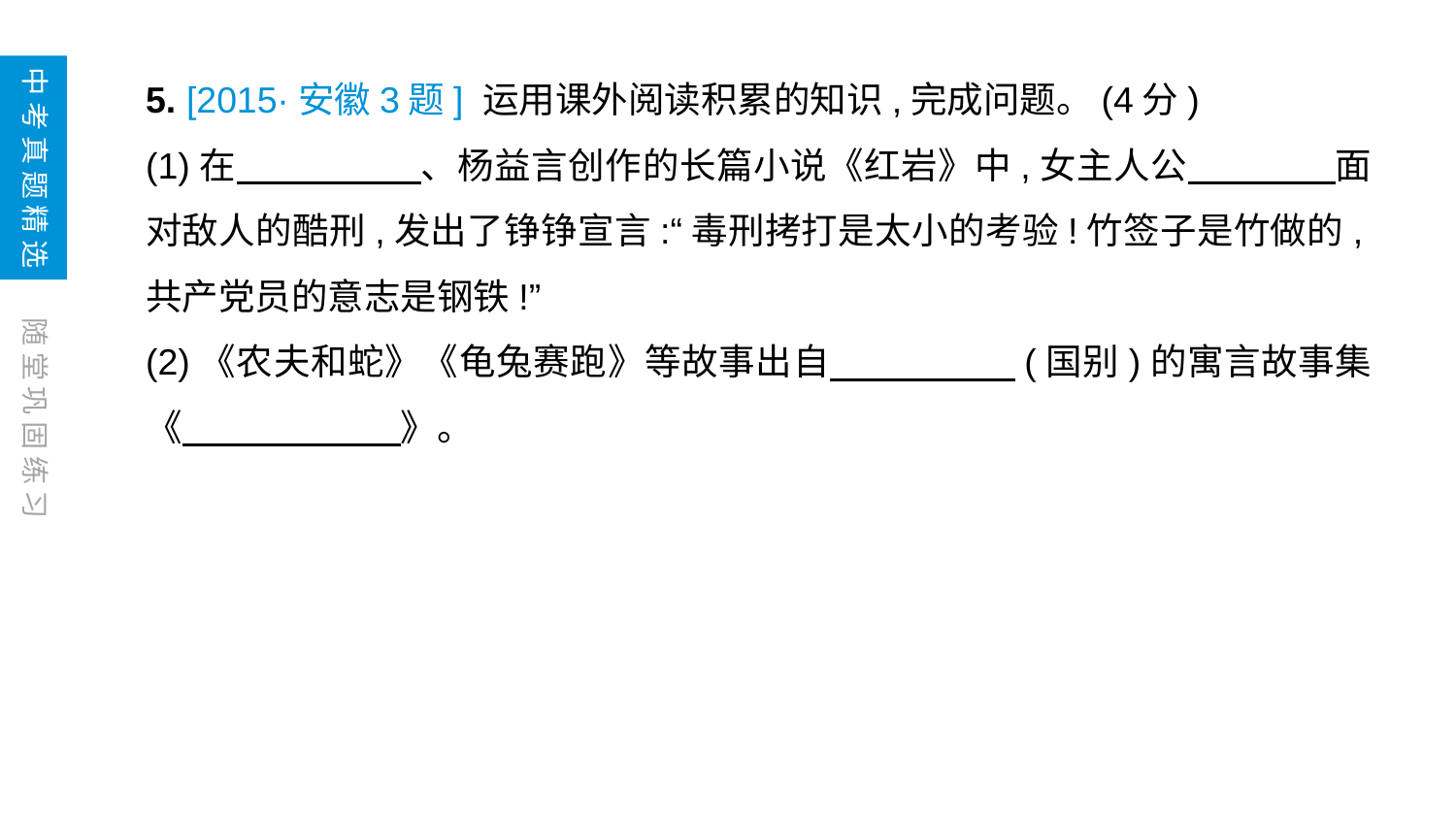

5. [2015·安徽3题] 运用课外阅读积累的知识,完成问题。(4分)
(1)在　　　　　、杨益言创作的长篇小说《红岩》中,女主人公　　　　面对敌人的酷刑,发出了铮铮宣言:“毒刑拷打是太小的考验!竹签子是竹做的,共产党员的意志是钢铁!”
(2)《农夫和蛇》《龟兔赛跑》等故事出自　　　　　(国别)的寓言故事集《　　　　　　》。

中考真题精选
随堂巩固练习